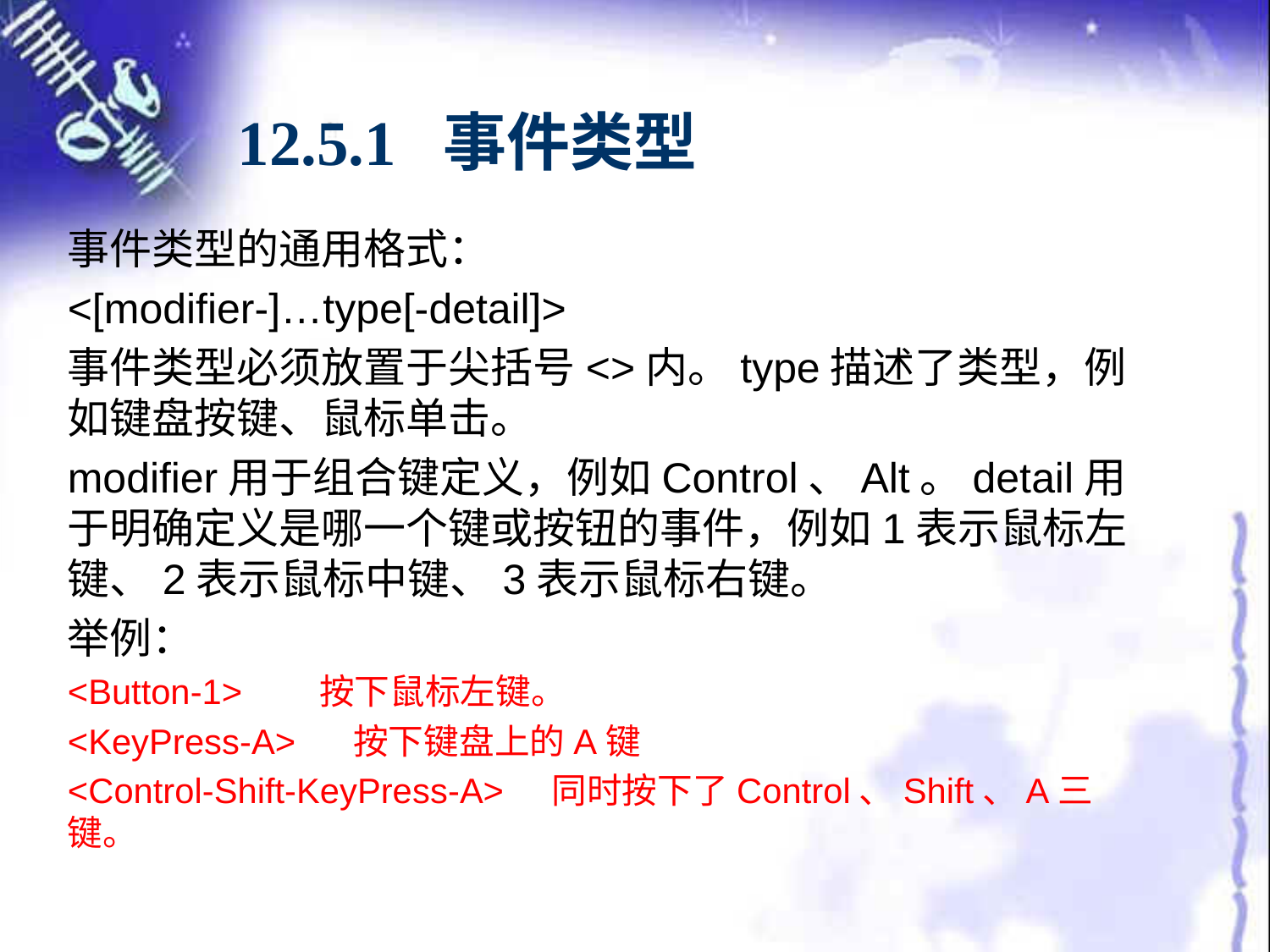

# 12.5.1  事件类型
事件类型的通用格式：
<[modifier-]…type[-detail]>
事件类型必须放置于尖括号<>内。type描述了类型，例如键盘按键、鼠标单击。
modifier用于组合键定义，例如Control、Alt。detail用于明确定义是哪一个键或按钮的事件，例如1表示鼠标左键、2表示鼠标中键、3表示鼠标右键。
举例：
<Button-1>       按下鼠标左键。
<KeyPress-A>     按下键盘上的A键
<Control-Shift-KeyPress-A>    同时按下了Control、Shift、A三键。